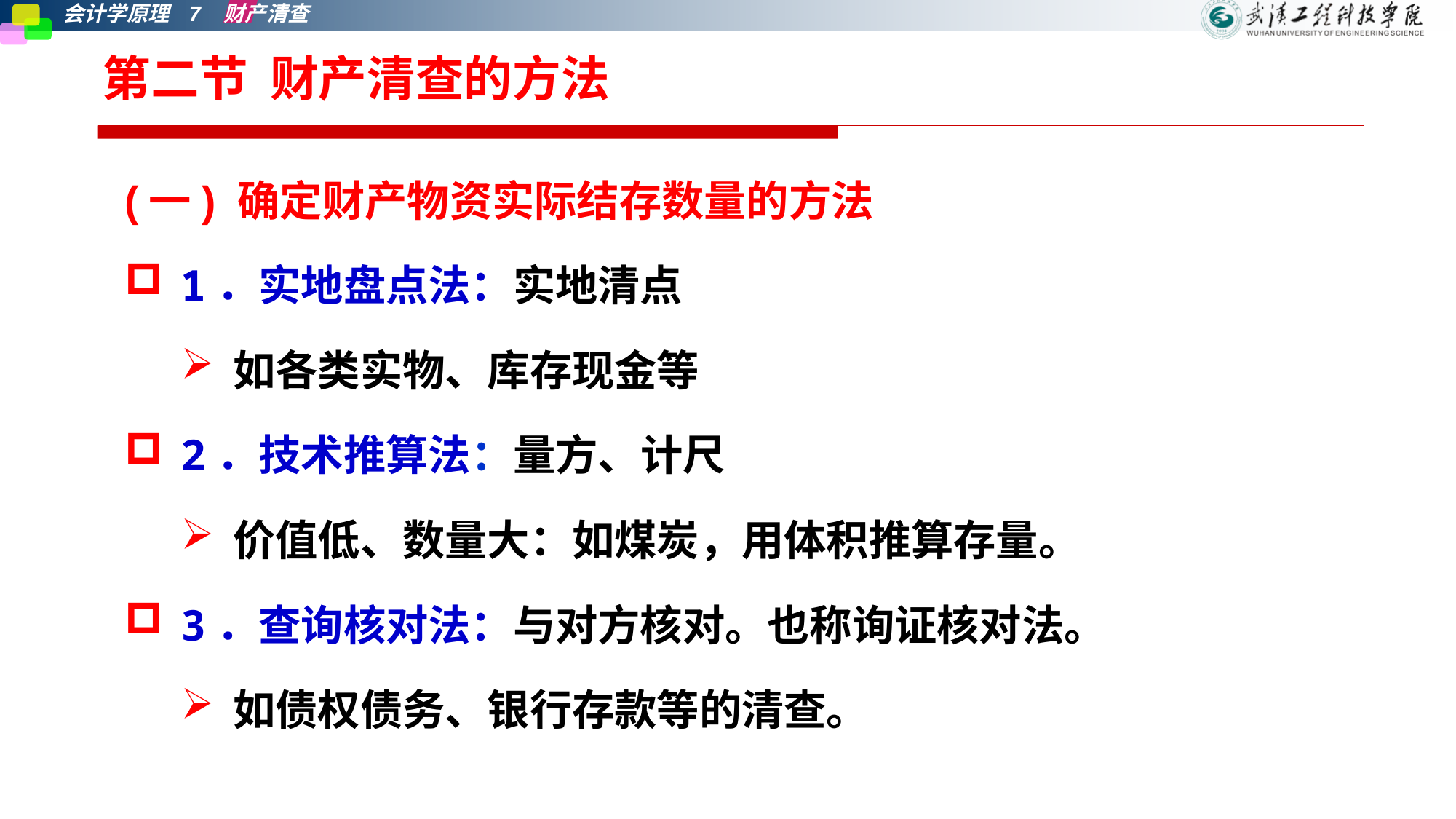

# 第二节  财产清查的方法
(一) 确定财产物资实际结存数量的方法
1．实地盘点法：实地清点
如各类实物、库存现金等
2．技术推算法：量方、计尺
价值低、数量大：如煤炭，用体积推算存量。
3．查询核对法：与对方核对。也称询证核对法。
如债权债务、银行存款等的清查。